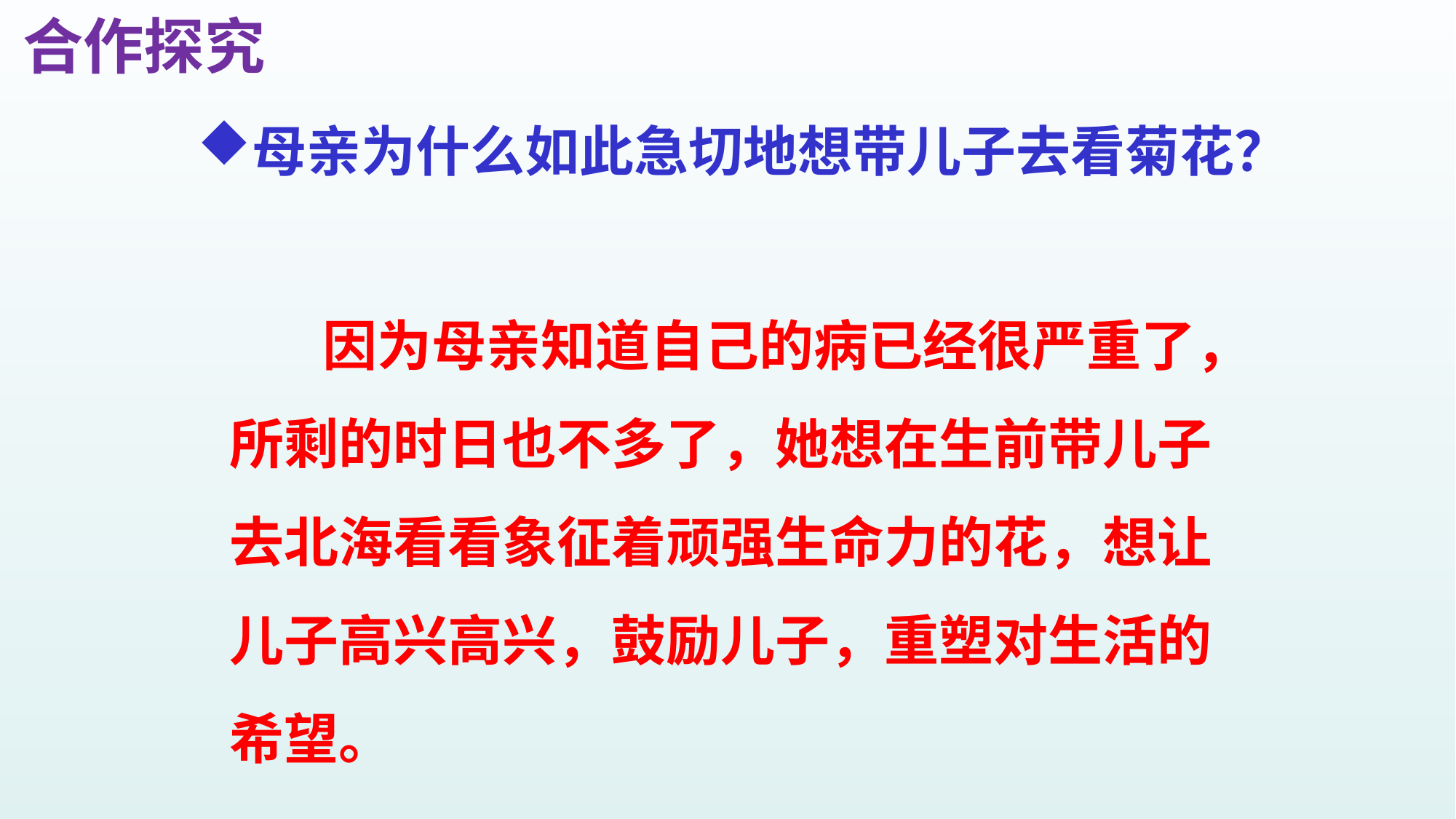

合作探究
# 母亲为什么如此急切地想带儿子去看菊花？
       因为母亲知道自己的病已经很严重了，所剩的时日也不多了，她想在生前带儿子去北海看看象征着顽强生命力的花，想让儿子高兴高兴，鼓励儿子，重塑对生活的希望。